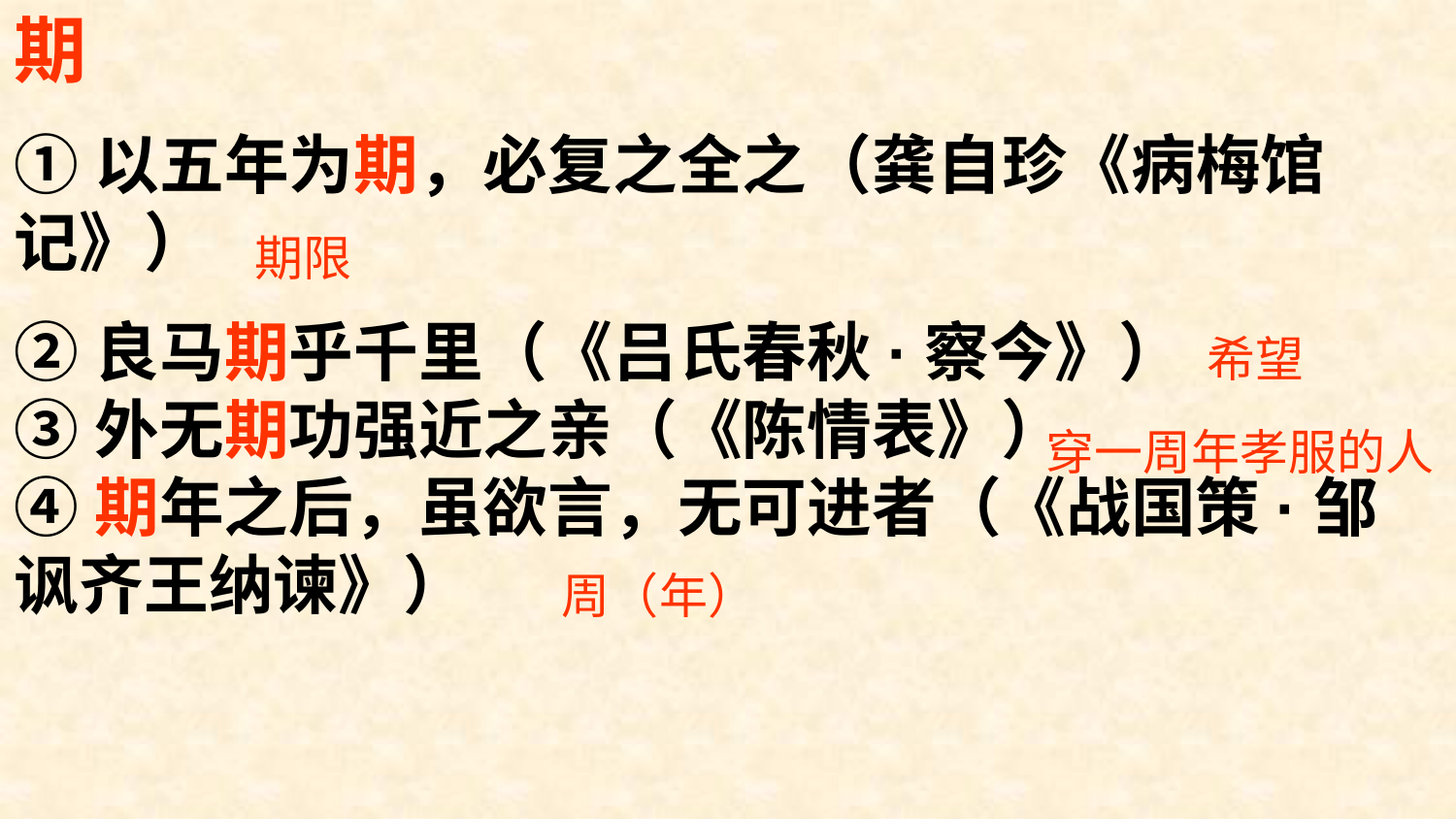

期
①以五年为期，必复之全之（龚自珍《病梅馆记》）
②良马期乎千里（《吕氏春秋·察今》）
③外无期功强近之亲（《陈情表》）
④期年之后，虽欲言，无可进者（《战国策·邹讽齐王纳谏》）
期限
希望
穿一周年孝服的人
周（年）